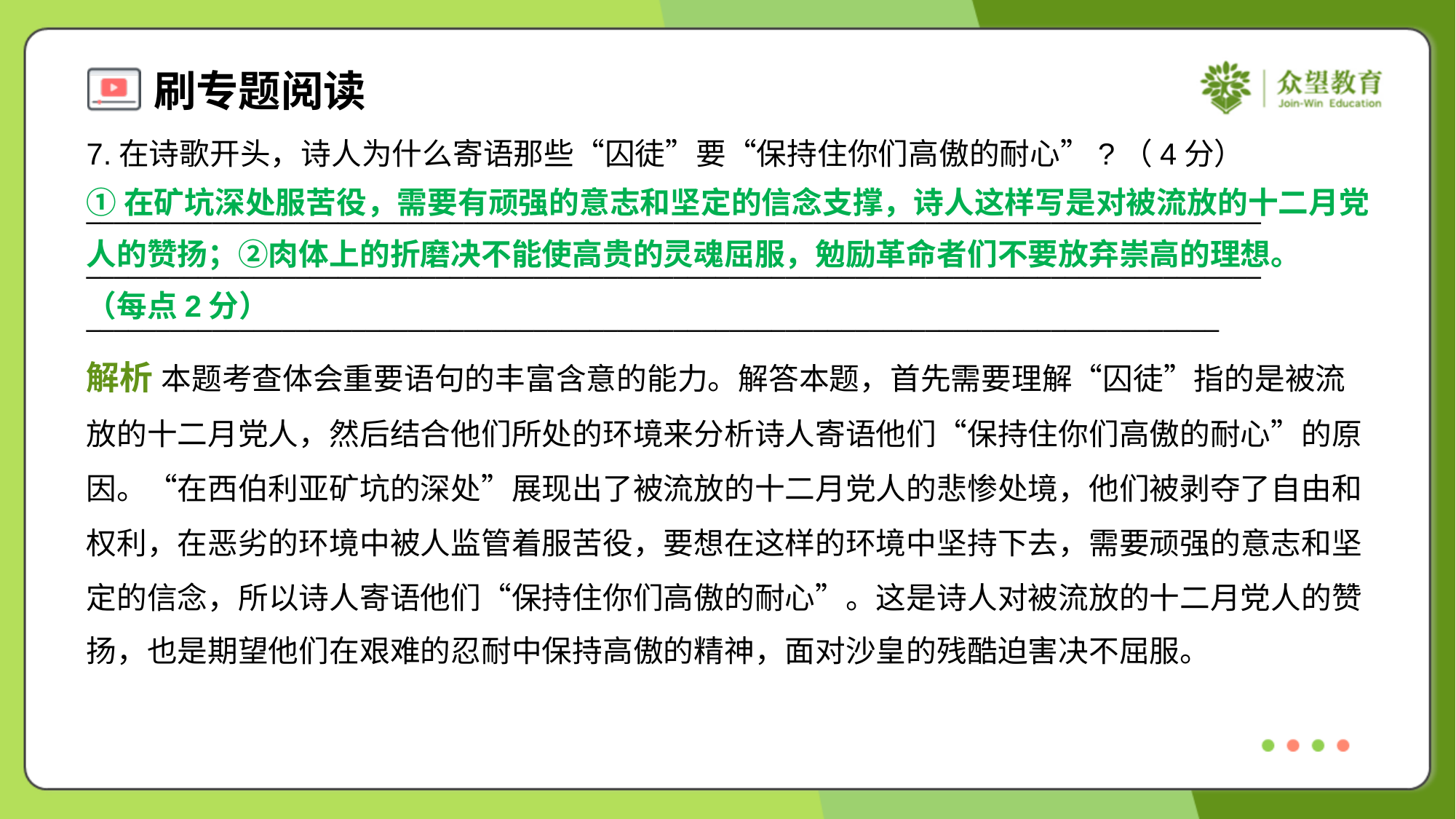

7.在诗歌开头，诗人为什么寄语那些“囚徒”要“保持住你们高傲的耐心”?（4分）
①在矿坑深处服苦役，需要有顽强的意志和坚定的信念支撑，诗人这样写是对被流放的十二月党
人的赞扬；②肉体上的折磨决不能使高贵的灵魂屈服，勉励革命者们不要放弃崇高的理想。
（每点2分）
____________________________________________________________________________________
____________________________________________________________________________________
_________________________________________________________________________________
解析 本题考查体会重要语句的丰富含意的能力。解答本题，首先需要理解“囚徒”指的是被流
放的十二月党人，然后结合他们所处的环境来分析诗人寄语他们“保持住你们高傲的耐心”的原
因。“在西伯利亚矿坑的深处”展现出了被流放的十二月党人的悲惨处境，他们被剥夺了自由和
权利，在恶劣的环境中被人监管着服苦役，要想在这样的环境中坚持下去，需要顽强的意志和坚
定的信念，所以诗人寄语他们“保持住你们高傲的耐心”。这是诗人对被流放的十二月党人的赞
扬，也是期望他们在艰难的忍耐中保持高傲的精神，面对沙皇的残酷迫害决不屈服。